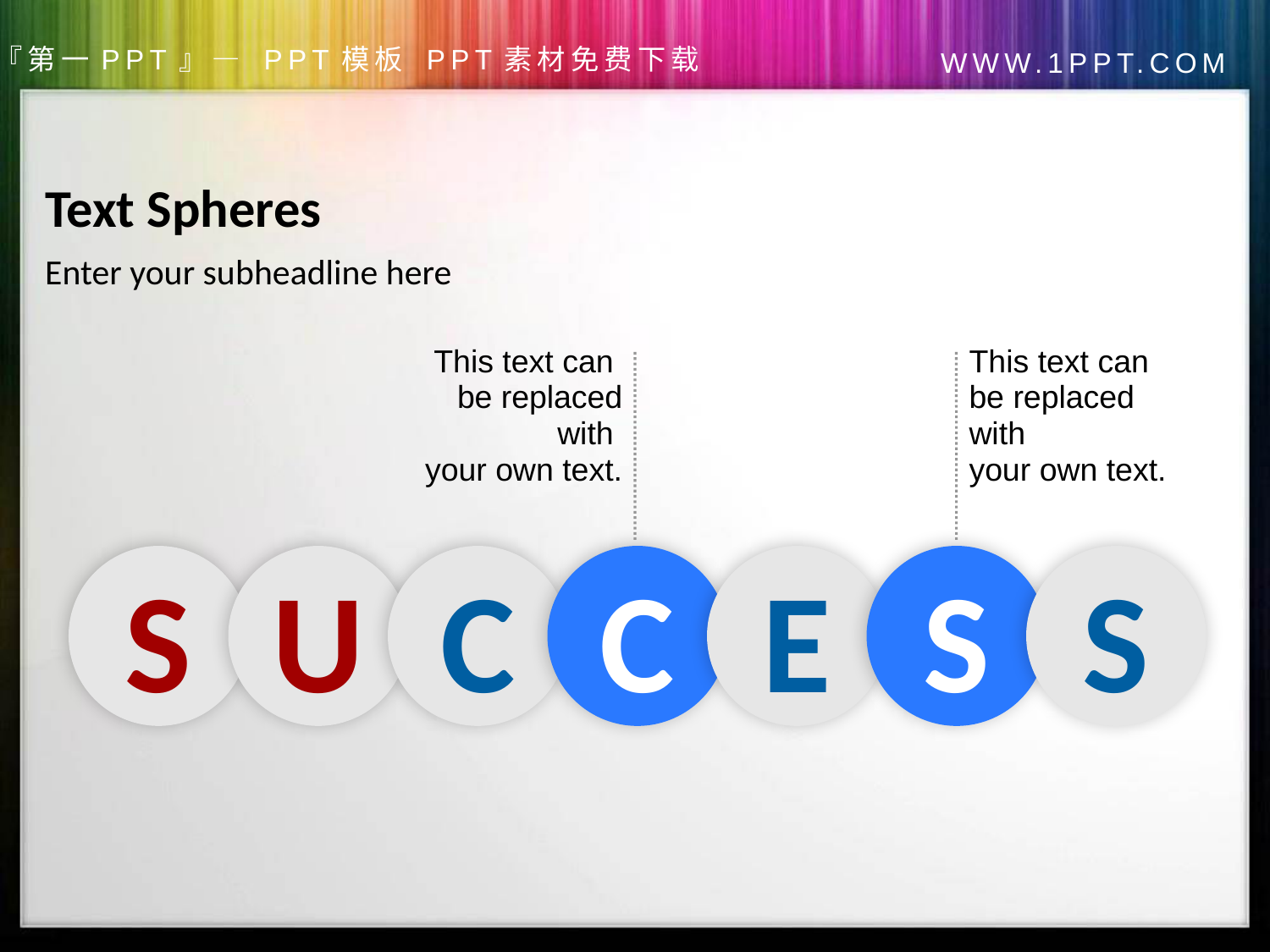

Text Spheres
Enter your subheadline here
This text can
be replaced with
your own text.

This text can
be replaced with
your own text.

S
U
C
C
E
S
S
第一PPT模板网，PPT素材下载
www.1ppt.com/sucai/